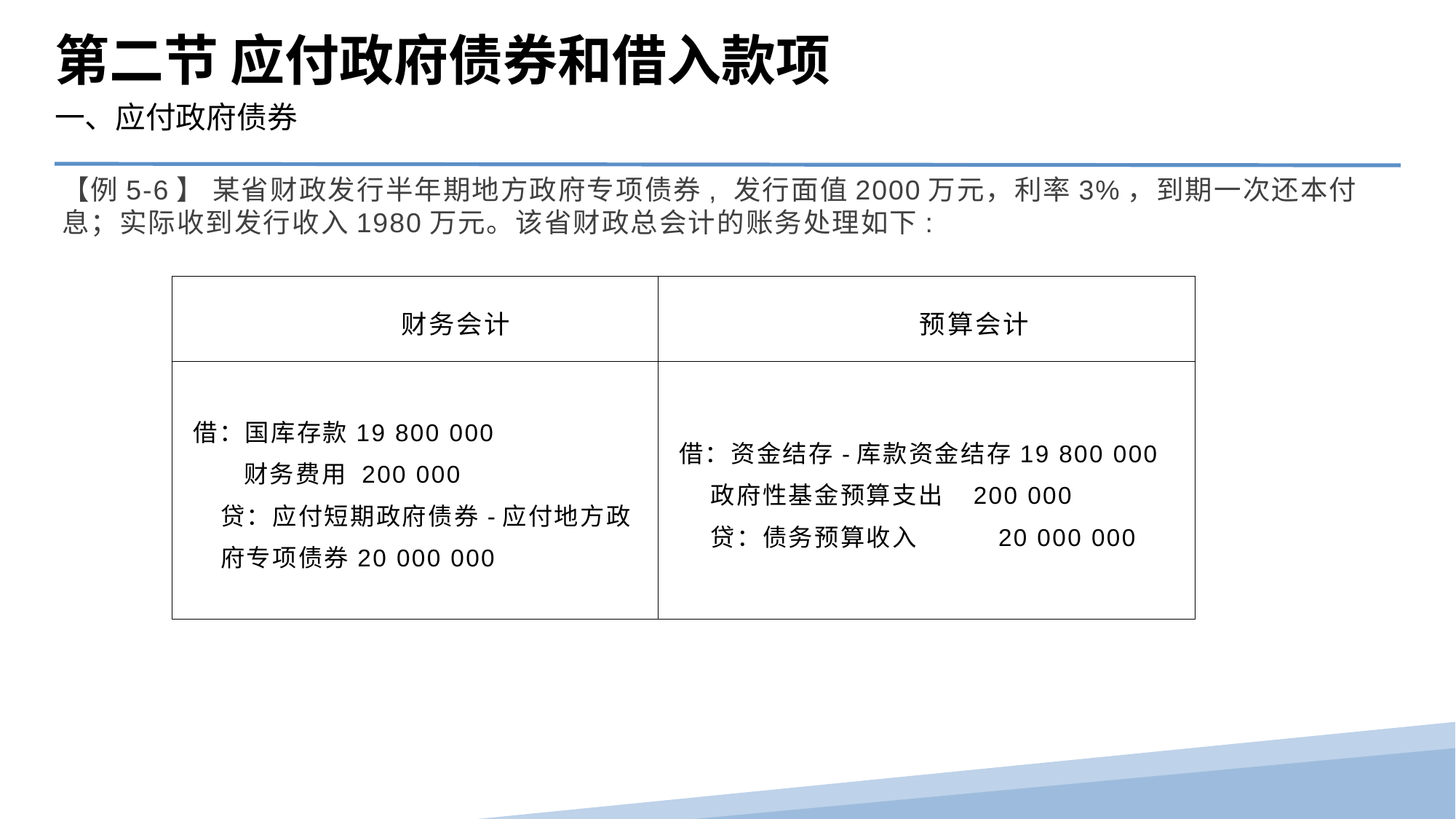

第二节 应付政府债券和借入款项
一、应付政府债券
【例5-6】 某省财政发行半年期地方政府专项债券, 发行面值2000万元，利率3%，到期一次还本付息；实际收到发行收入1980万元。该省财政总会计的账务处理如下:

| 财务会计 | 预算会计 |
| --- | --- |
| 借：国库存款19 800 000 财务费用 200 000 贷：应付短期政府债券-应付地方政府专项债券20 000 000 | 借：资金结存-库款资金结存19 800 000 政府性基金预算支出 200 000 贷：债务预算收入 20 000 000 |